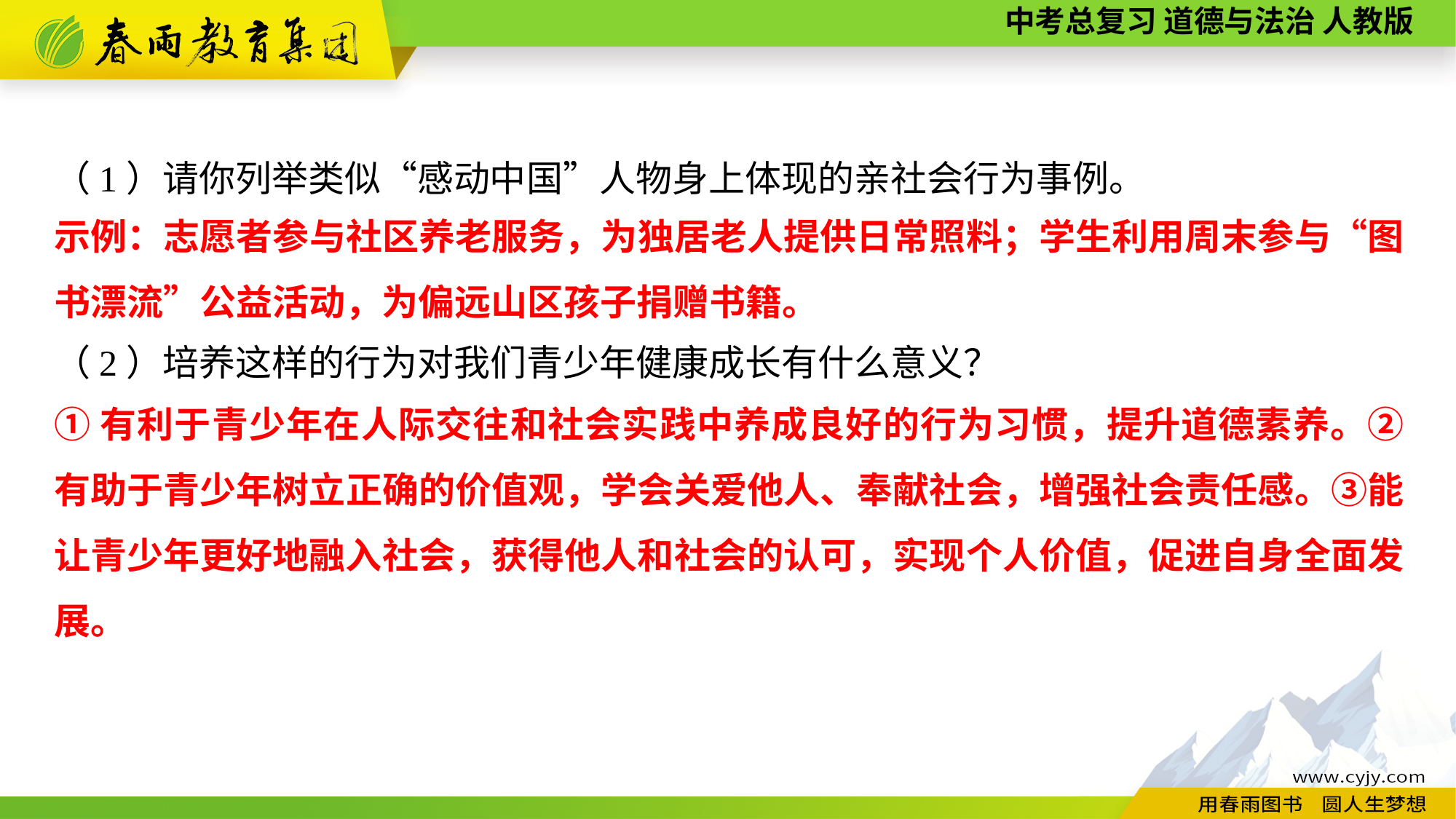

（1）请你列举类似“感动中国”人物身上体现的亲社会行为事例。
示例：志愿者参与社区养老服务，为独居老人提供日常照料；学生利用周末参与“图书漂流”公益活动，为偏远山区孩子捐赠书籍。
（2）培养这样的行为对我们青少年健康成长有什么意义？
①有利于青少年在人际交往和社会实践中养成良好的行为习惯，提升道德素养。②有助于青少年树立正确的价值观，学会关爱他人、奉献社会，增强社会责任感。③能让青少年更好地融入社会，获得他人和社会的认可，实现个人价值，促进自身全面发展。